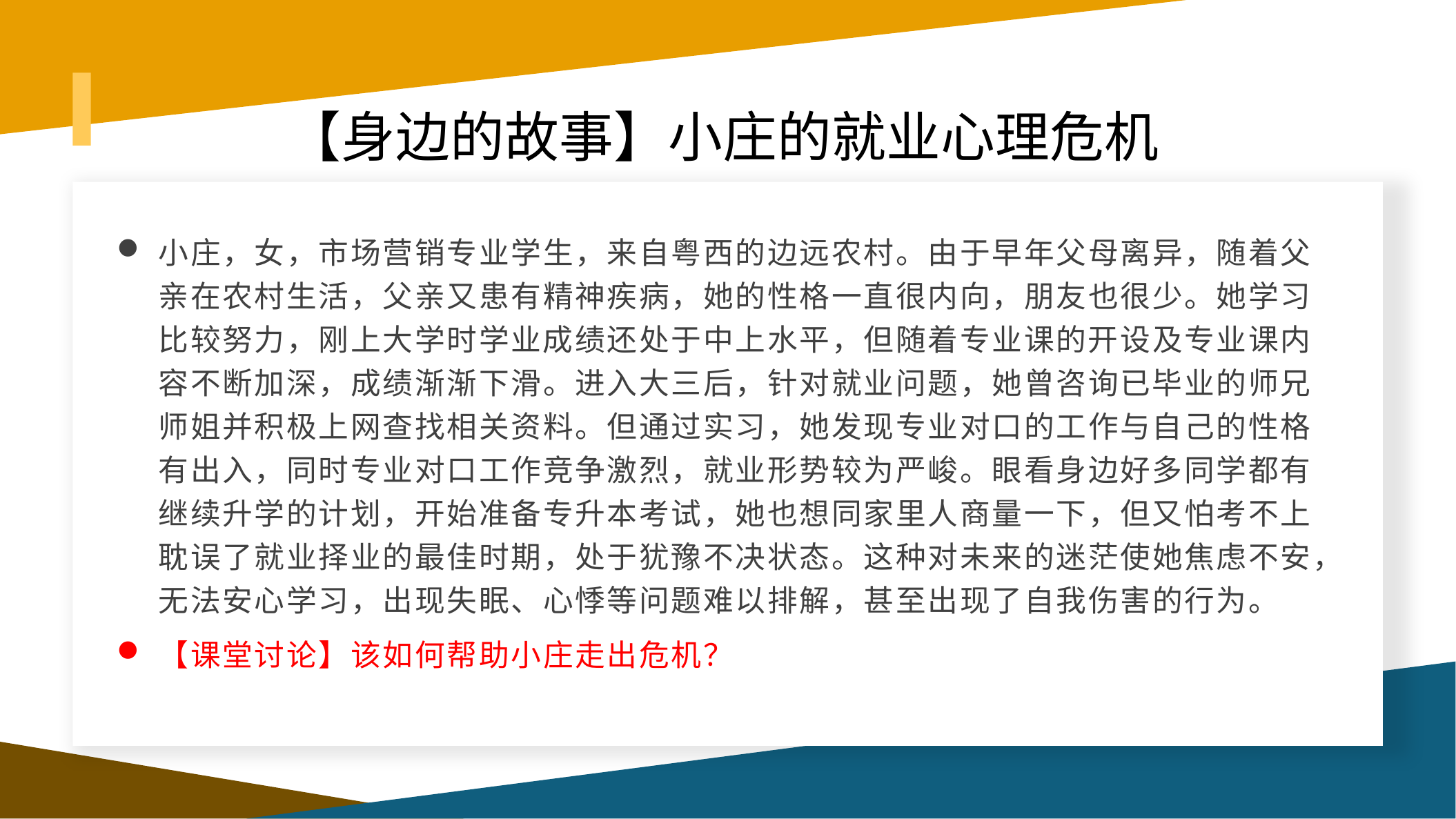

【身边的故事】小庄的就业心理危机

小庄，女，市场营销专业学生，来自粤西的边远农村。由于早年父母离异，随着父亲在农村生活，父亲又患有精神疾病，她的性格一直很内向，朋友也很少。她学习比较努力，刚上大学时学业成绩还处于中上水平，但随着专业课的开设及专业课内容不断加深，成绩渐渐下滑。进入大三后，针对就业问题，她曾咨询已毕业的师兄师姐并积极上网查找相关资料。但通过实习，她发现专业对口的工作与自己的性格有出入，同时专业对口工作竞争激烈，就业形势较为严峻。眼看身边好多同学都有继续升学的计划，开始准备专升本考试，她也想同家里人商量一下，但又怕考不上耽误了就业择业的最佳时期，处于犹豫不决状态。这种对未来的迷茫使她焦虑不安，无法安心学习，出现失眠、心悸等问题难以排解，甚至出现了自我伤害的行为。
【课堂讨论】该如何帮助小庄走出危机？